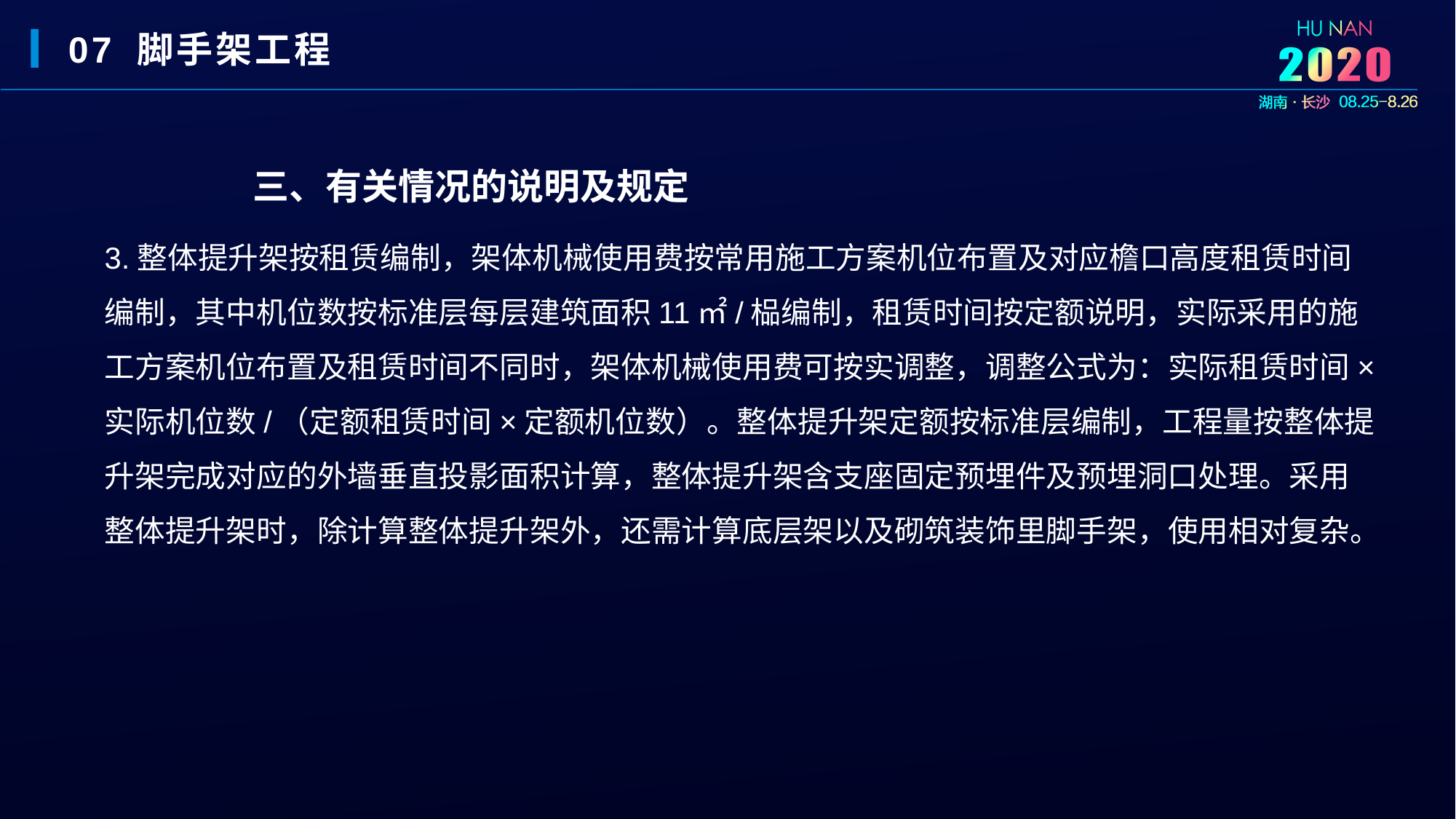

07 脚手架工程
三、有关情况的说明及规定
3.整体提升架按租赁编制，架体机械使用费按常用施工方案机位布置及对应檐口高度租赁时间编制，其中机位数按标准层每层建筑面积11㎡/榀编制，租赁时间按定额说明，实际采用的施工方案机位布置及租赁时间不同时，架体机械使用费可按实调整，调整公式为：实际租赁时间×实际机位数/（定额租赁时间×定额机位数）。整体提升架定额按标准层编制，工程量按整体提升架完成对应的外墙垂直投影面积计算，整体提升架含支座固定预埋件及预埋洞口处理。采用整体提升架时，除计算整体提升架外，还需计算底层架以及砌筑装饰里脚手架，使用相对复杂。